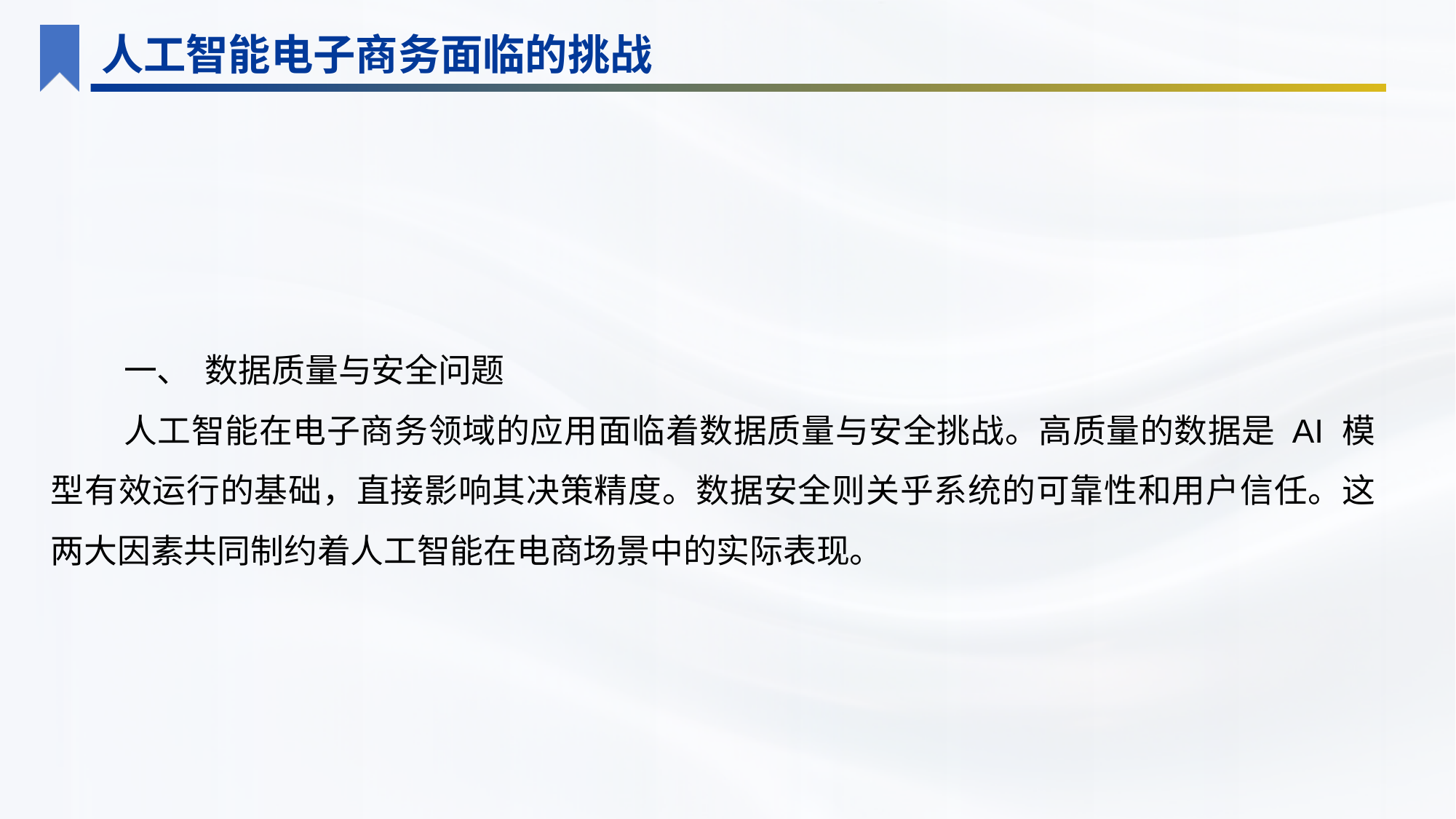

人工智能电子商务面临的挑战
一、  数据质量与安全问题
人工智能在电子商务领域的应用面临着数据质量与安全挑战。高质量的数据是 AI 模型有效运行的基础，直接影响其决策精度。数据安全则关乎系统的可靠性和用户信任。这两大因素共同制约着人工智能在电商场景中的实际表现。